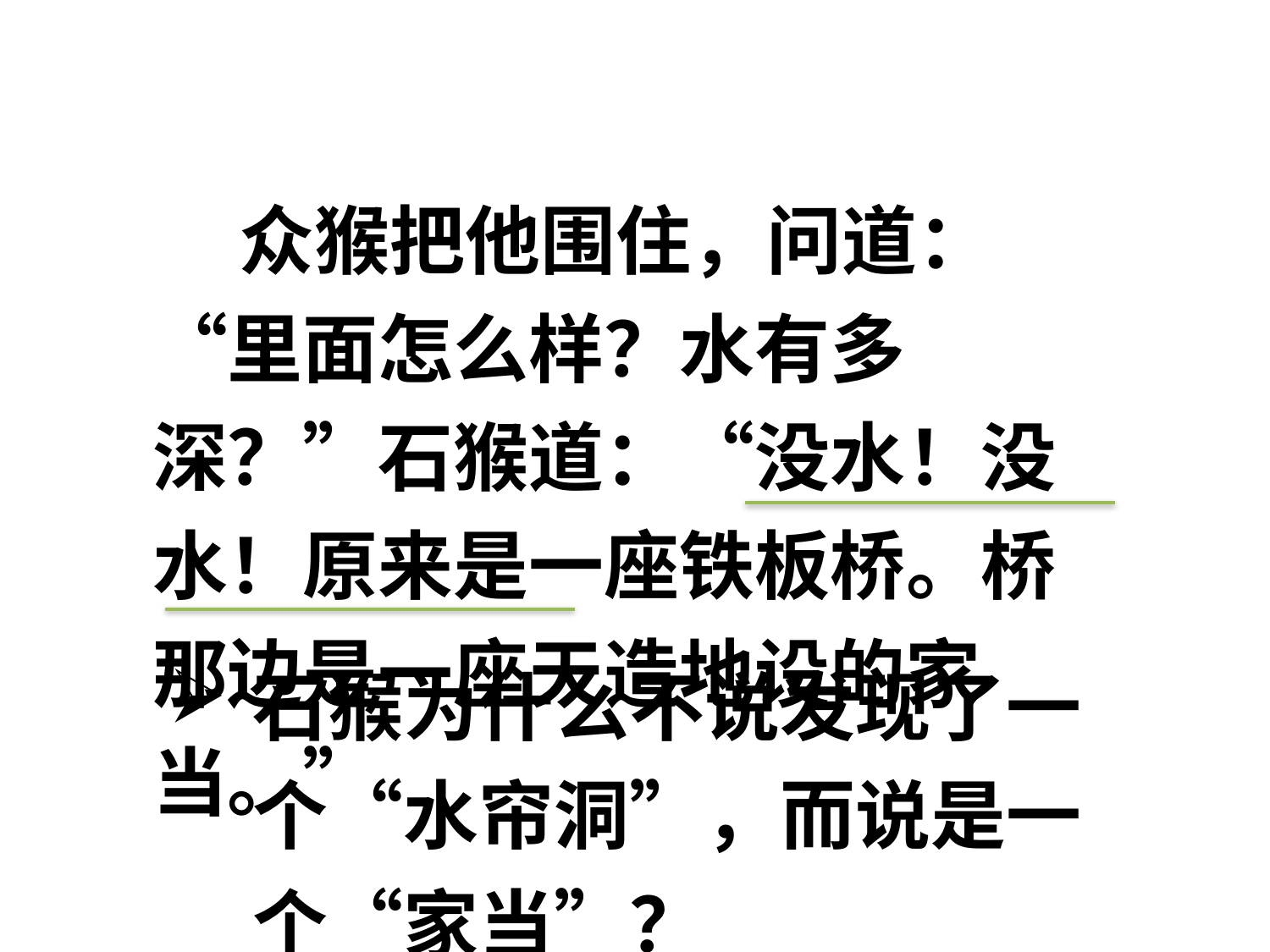

众猴把他围住，问道：“里面怎么样？水有多深？”石猴道：“没水！没水！原来是一座铁板桥。桥那边是一座天造地设的家当。”
石猴为什么不说发现了一个“水帘洞”，而说是一个“家当”？